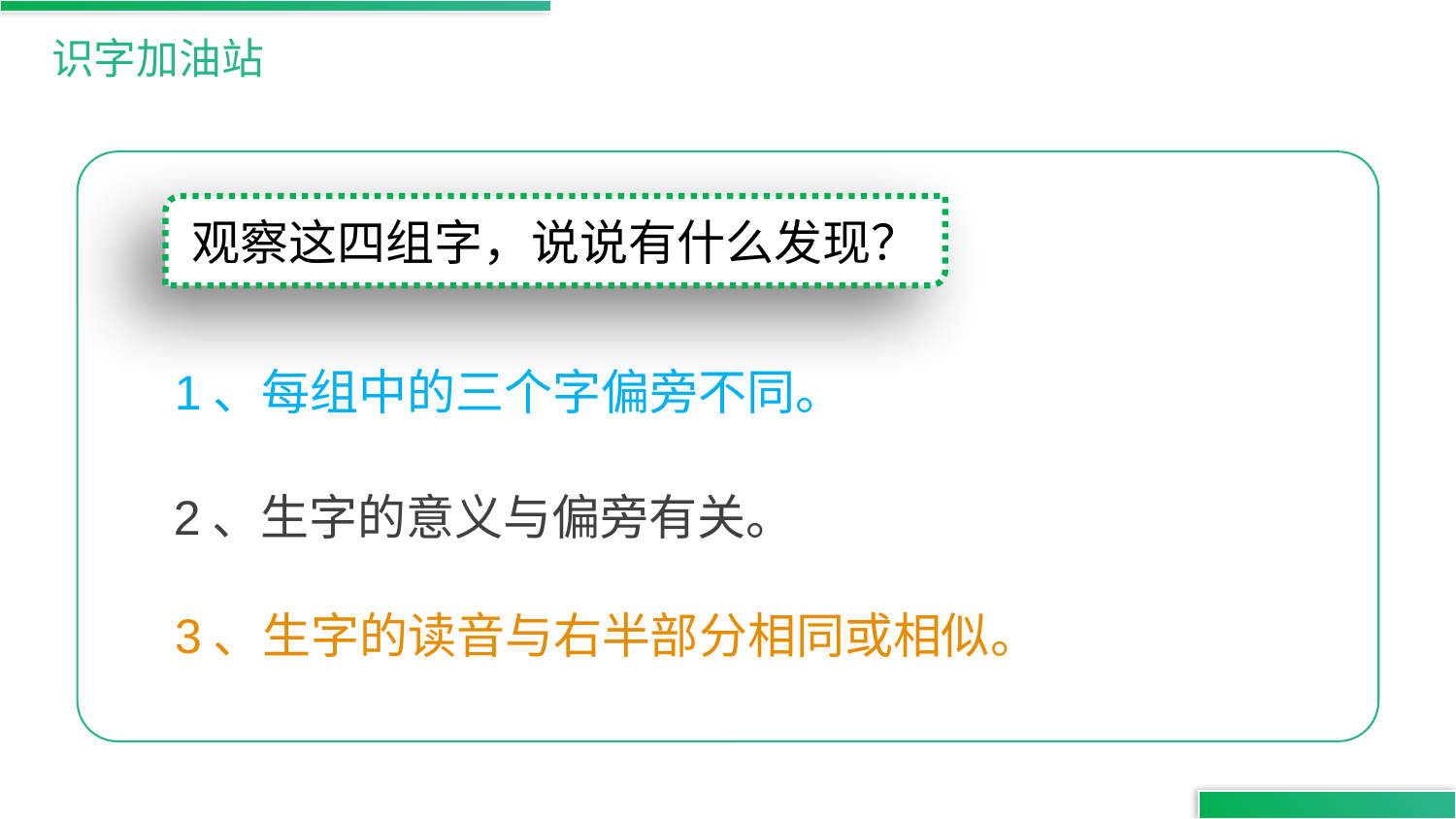

识字加油站
观察这四组字，说说有什么发现？
1、每组中的三个字偏旁不同。
2、生字的意义与偏旁有关。
3、生字的读音与右半部分相同或相似。